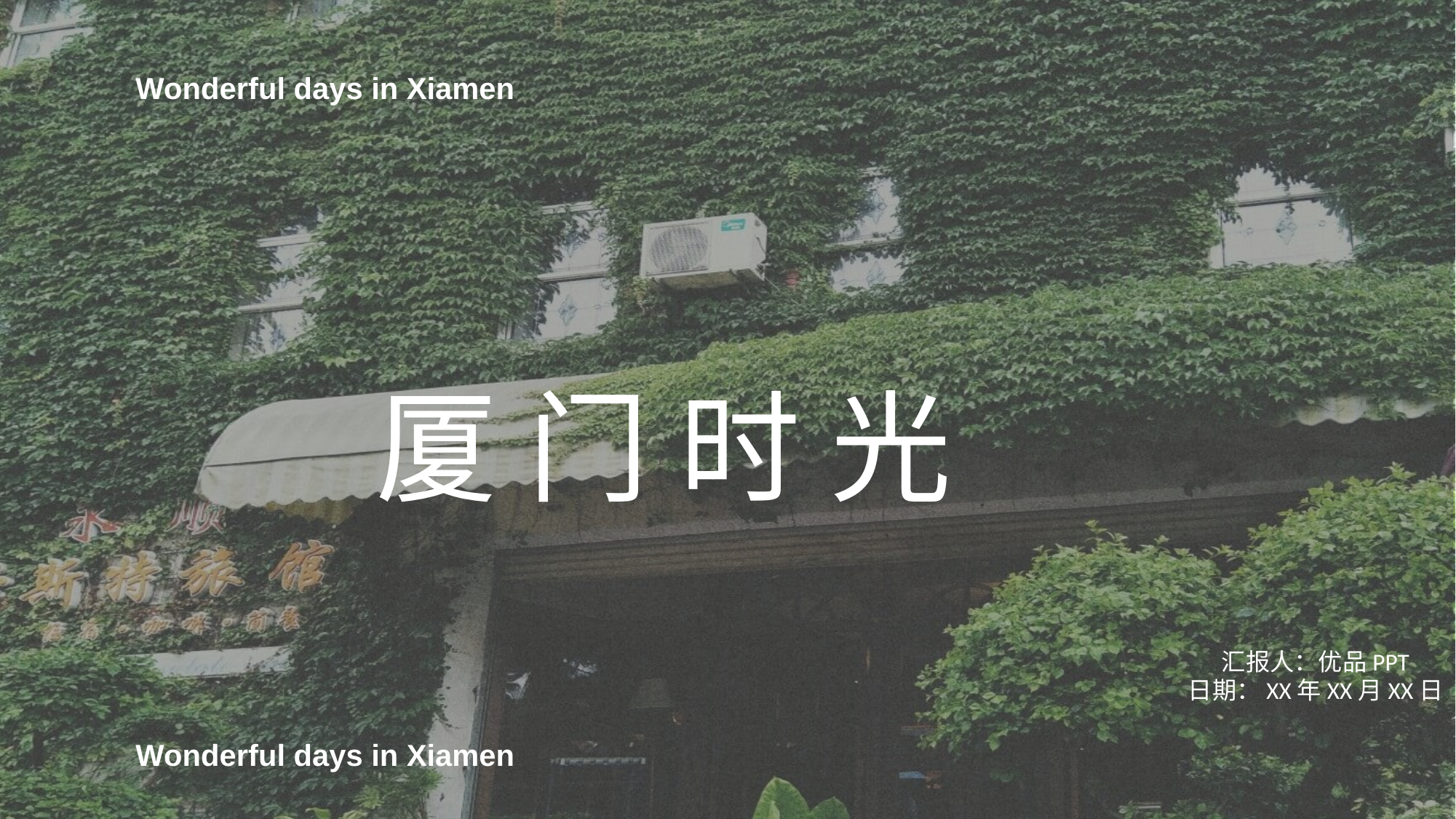

Wonderful days in Xiamen
厦门时光
汇报人：优品PPT
日期：XX年XX月XX日
Wonderful days in Xiamen